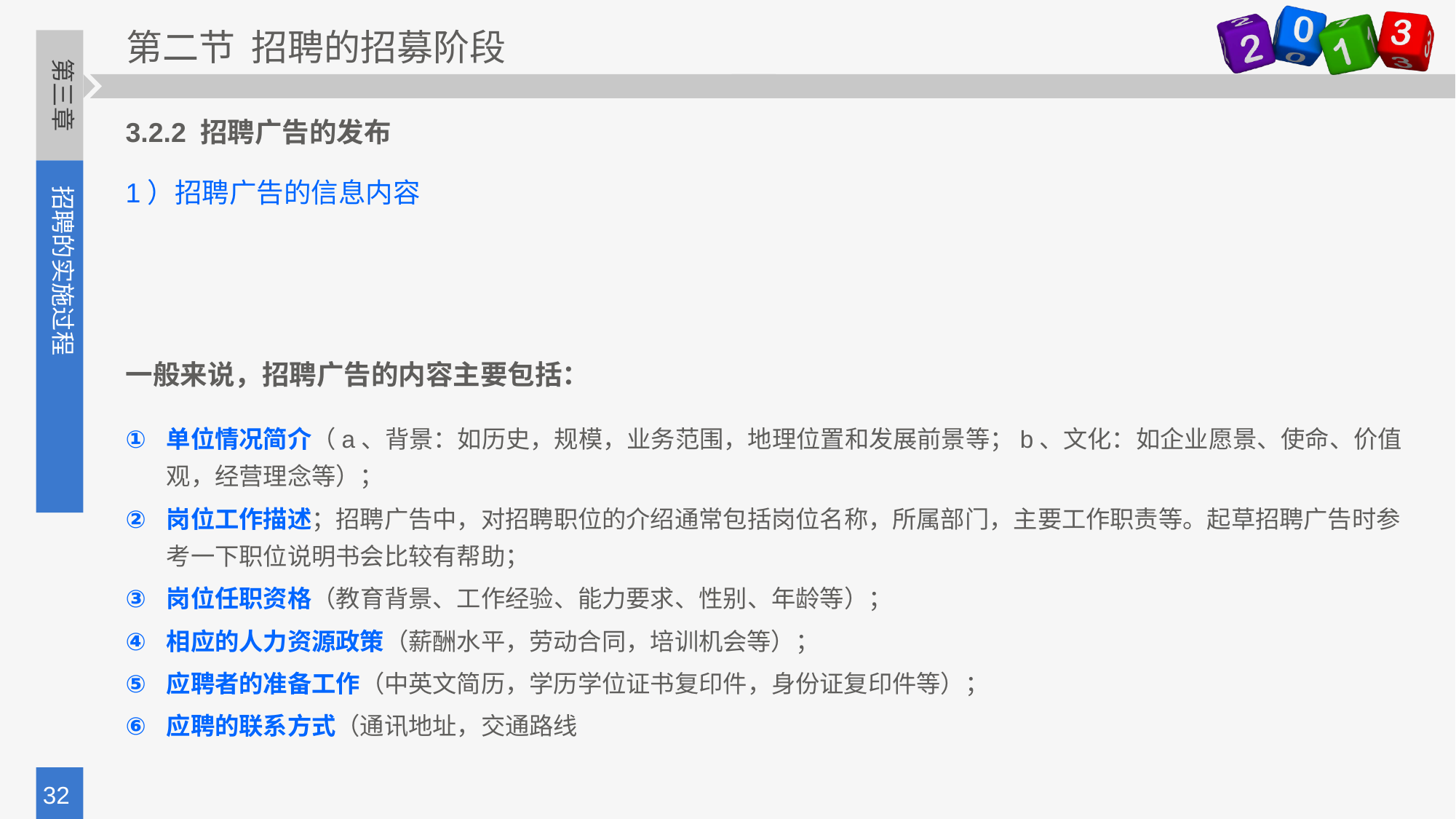

3.2.2 招聘广告的发布
1）招聘广告的信息内容
一般来说，招聘广告的内容主要包括：
单位情况简介（a、背景：如历史，规模，业务范围，地理位置和发展前景等；b、文化：如企业愿景、使命、价值观，经营理念等）；
岗位工作描述；招聘广告中，对招聘职位的介绍通常包括岗位名称，所属部门，主要工作职责等。起草招聘广告时参考一下职位说明书会比较有帮助；
岗位任职资格（教育背景、工作经验、能力要求、性别、年龄等）；
相应的人力资源政策（薪酬水平，劳动合同，培训机会等）；
应聘者的准备工作（中英文简历，学历学位证书复印件，身份证复印件等）；
应聘的联系方式（通讯地址，交通路线